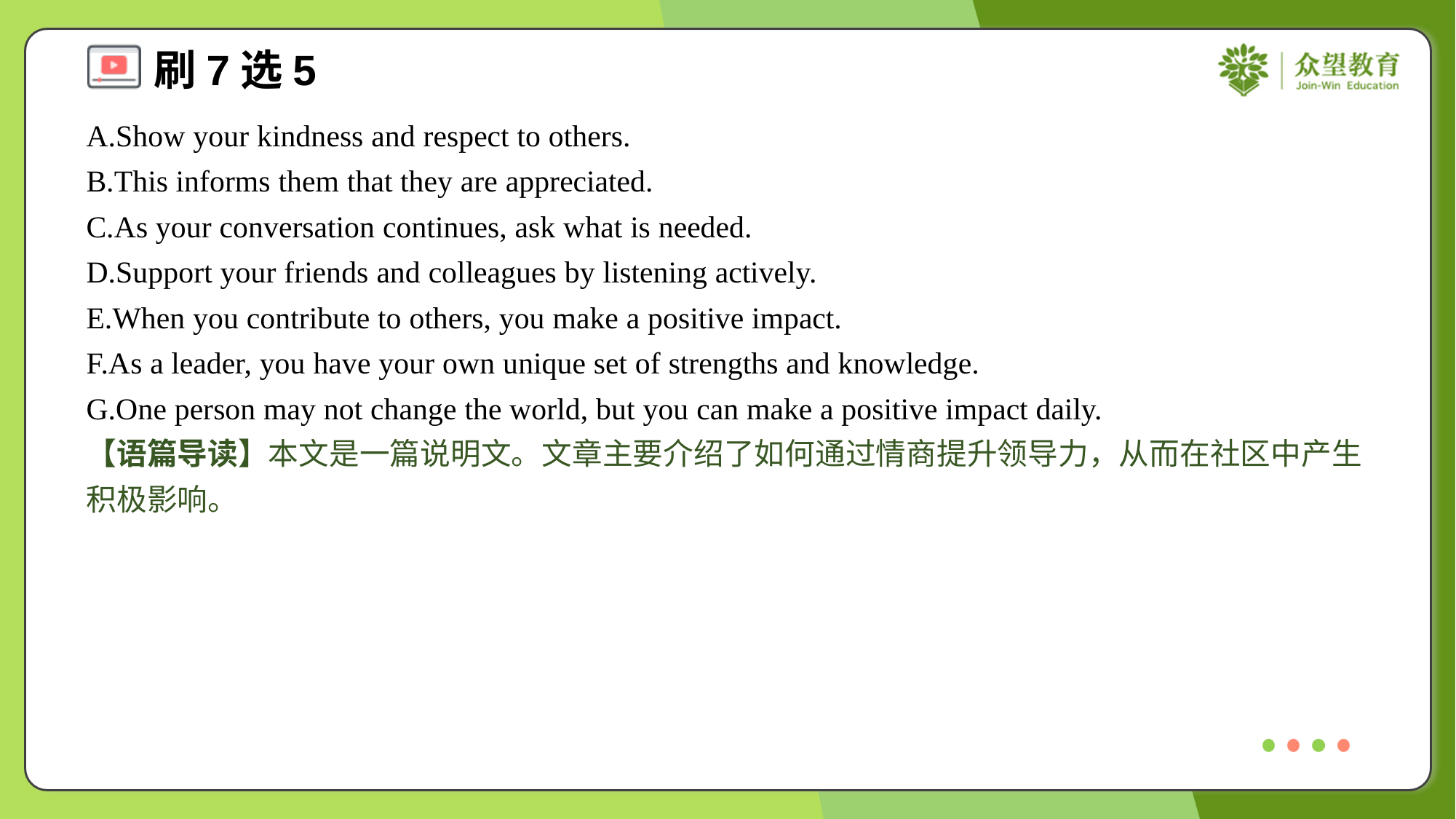

A.Show your kindness and respect to others.
B.This informs them that they are appreciated.
C.As your conversation continues, ask what is needed.
D.Support your friends and colleagues by listening actively.
E.When you contribute to others, you make a positive impact.
F.As a leader, you have your own unique set of strengths and knowledge.
G.One person may not change the world, but you can make a positive impact daily.
【语篇导读】本文是一篇说明文。文章主要介绍了如何通过情商提升领导力，从而在社区中产生积极影响。